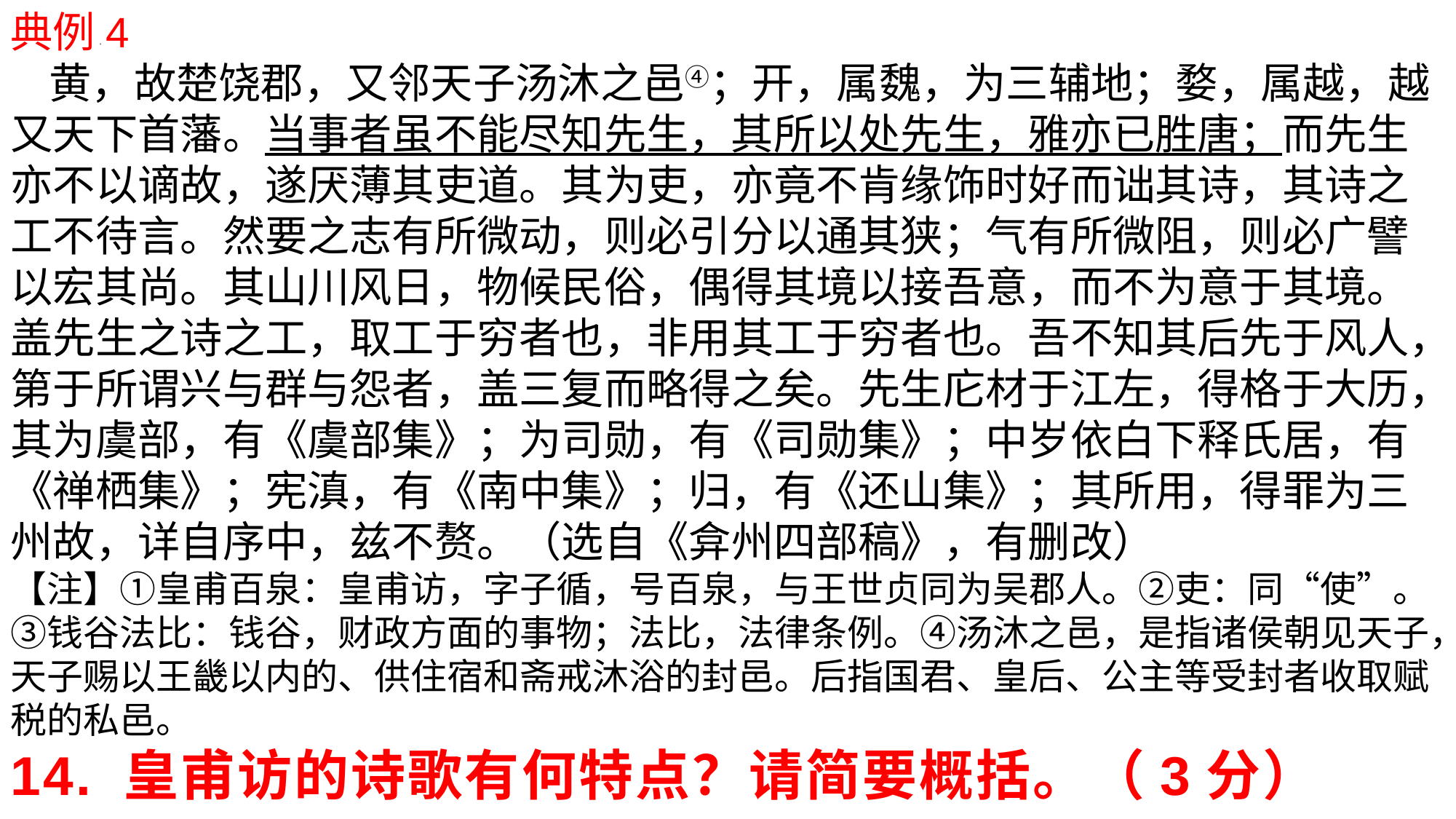

典例4
   黄，故楚饶郡，又邻天子汤沐之邑④；开，属魏，为三辅地；婺，属越，越又天下首藩。当事者虽不能尽知先生，其所以处先生，雅亦已胜唐；而先生亦不以谪故，遂厌薄其吏道。其为吏，亦竟不肯缘饰时好而诎其诗，其诗之工不待言。然要之志有所微动，则必引分以通其狭；气有所微阻，则必广譬以宏其尚。其山川风日，物候民俗，偶得其境以接吾意，而不为意于其境。盖先生之诗之工，取工于穷者也，非用其工于穷者也。吾不知其后先于风人，第于所谓兴与群与怨者，盖三复而略得之矣。先生庀材于江左，得格于大历，其为虞部，有《虞部集》；为司勋，有《司勋集》；中岁依白下释氏居，有《禅栖集》；宪滇，有《南中集》；归，有《还山集》；其所用，得罪为三州故，详自序中，兹不赘。（选自《弇州四部稿》，有删改）
【注】①皇甫百泉：皇甫访，字子循，号百泉，与王世贞同为吴郡人。②吏：同“使”。③钱谷法比：钱谷，财政方面的事物；法比，法律条例。④汤沐之邑，是指诸侯朝见天子，天子赐以王畿以内的、供住宿和斋戒沐浴的封邑。后指国君、皇后、公主等受封者收取赋税的私邑。
14. 皇甫访的诗歌有何特点？请简要概括。（3分）